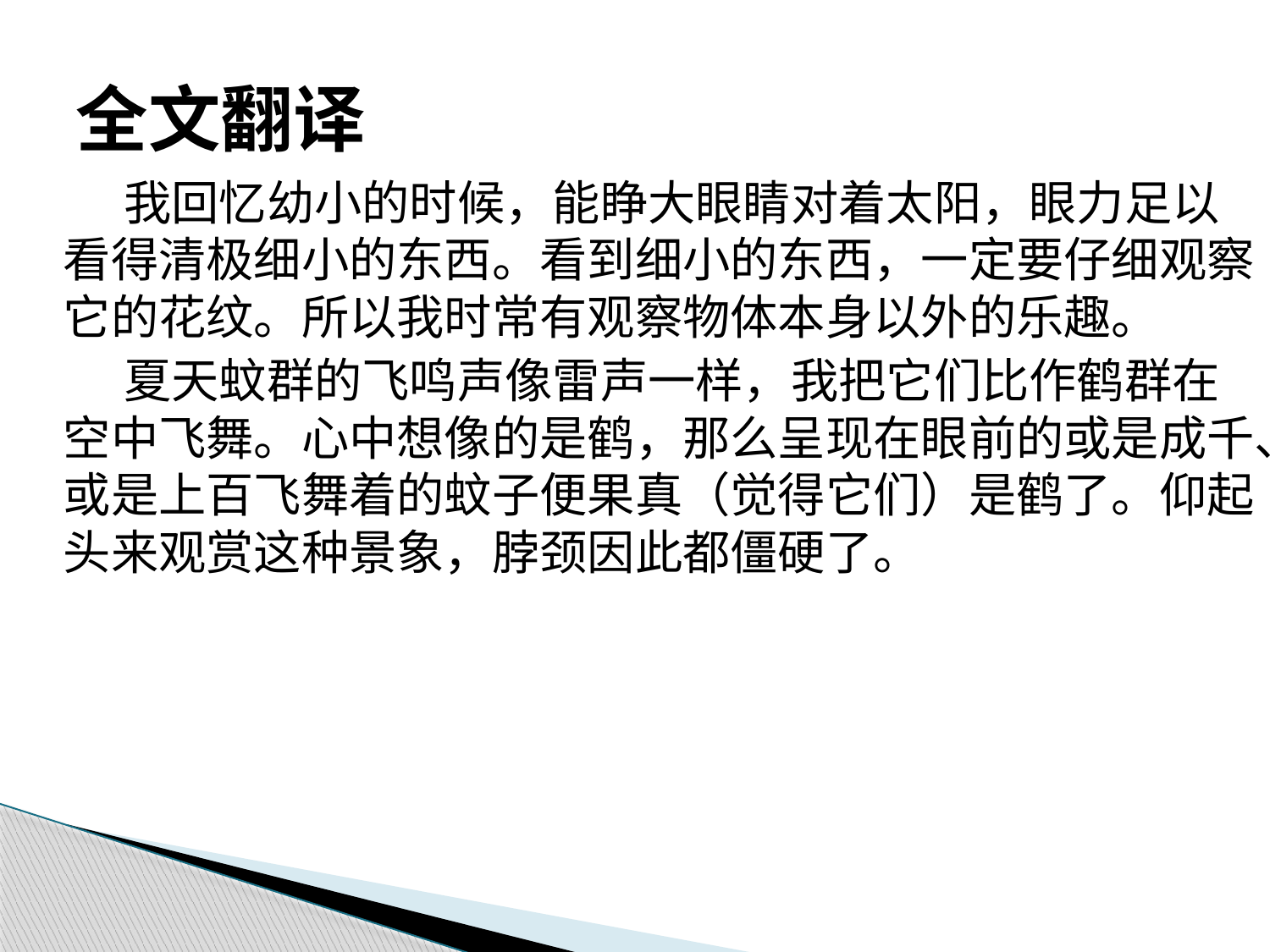

# 全文翻译
        我回忆幼小的时候，能睁大眼睛对着太阳，眼力足以看得清极细小的东西。看到细小的东西，一定要仔细观察它的花纹。所以我时常有观察物体本身以外的乐趣。
        夏天蚊群的飞鸣声像雷声一样，我把它们比作鹤群在空中飞舞。心中想像的是鹤，那么呈现在眼前的或是成千、或是上百飞舞着的蚊子便果真（觉得它们）是鹤了。仰起头来观赏这种景象，脖颈因此都僵硬了。